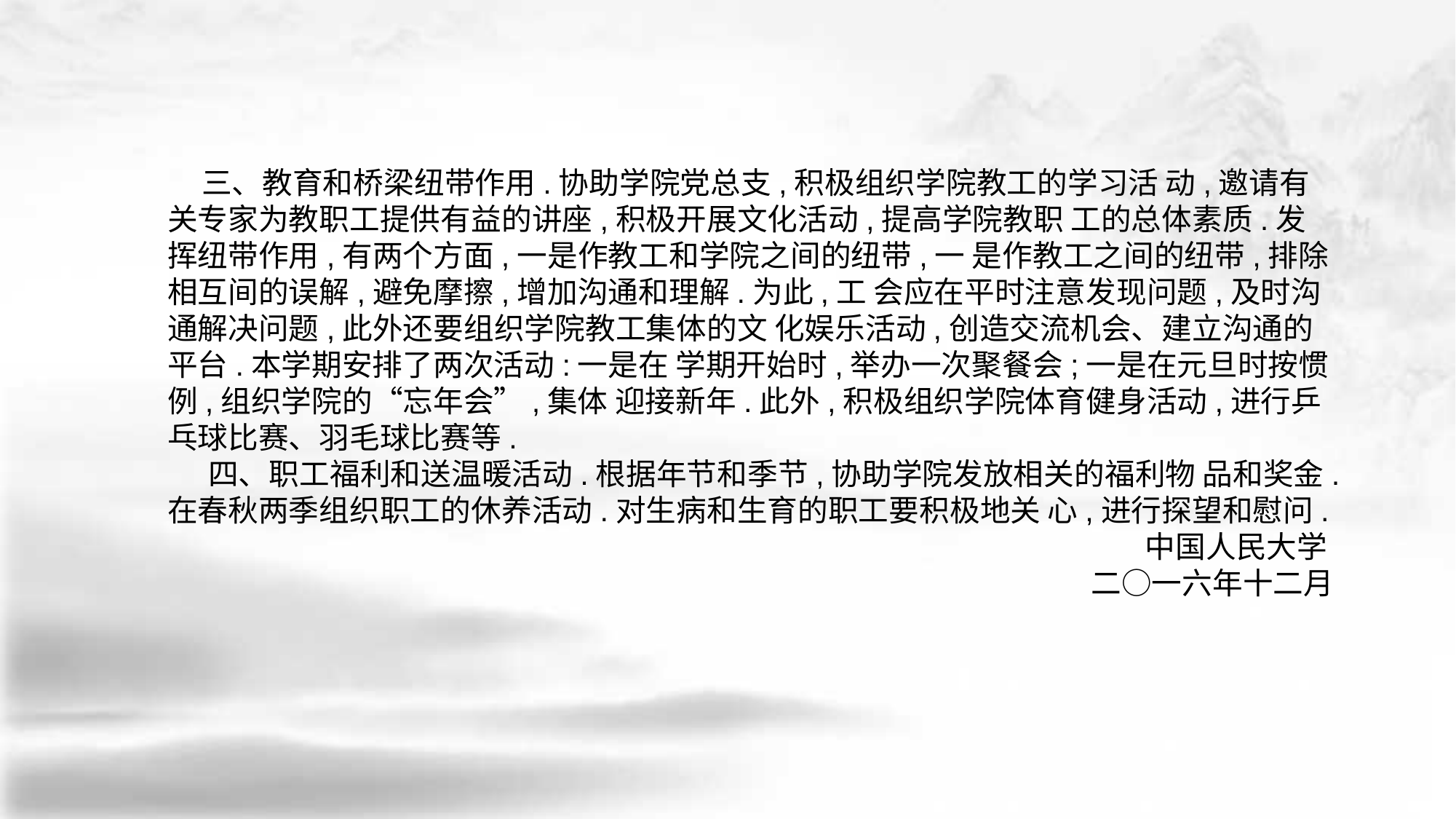

三、教育和桥梁纽带作用.协助学院党总支,积极组织学院教工的学习活 动,邀请有关专家为教职工提供有益的讲座,积极开展文化活动,提高学院教职 工的总体素质.发挥纽带作用,有两个方面,一是作教工和学院之间的纽带,一 是作教工之间的纽带,排除相互间的误解,避免摩擦,增加沟通和理解.为此,工 会应在平时注意发现问题,及时沟通解决问题,此外还要组织学院教工集体的文 化娱乐活动,创造交流机会、建立沟通的平台.本学期安排了两次活动:一是在 学期开始时,举办一次聚餐会;一是在元旦时按惯例,组织学院的“忘年会”,集体 迎接新年.此外,积极组织学院体育健身活动,进行乒乓球比赛、羽毛球比赛等.
     四、职工福利和送温暖活动.根据年节和季节,协助学院发放相关的福利物 品和奖金.在春秋两季组织职工的休养活动.对生病和生育的职工要积极地关 心,进行探望和慰问.
中国人民大学
二○一六年十二月